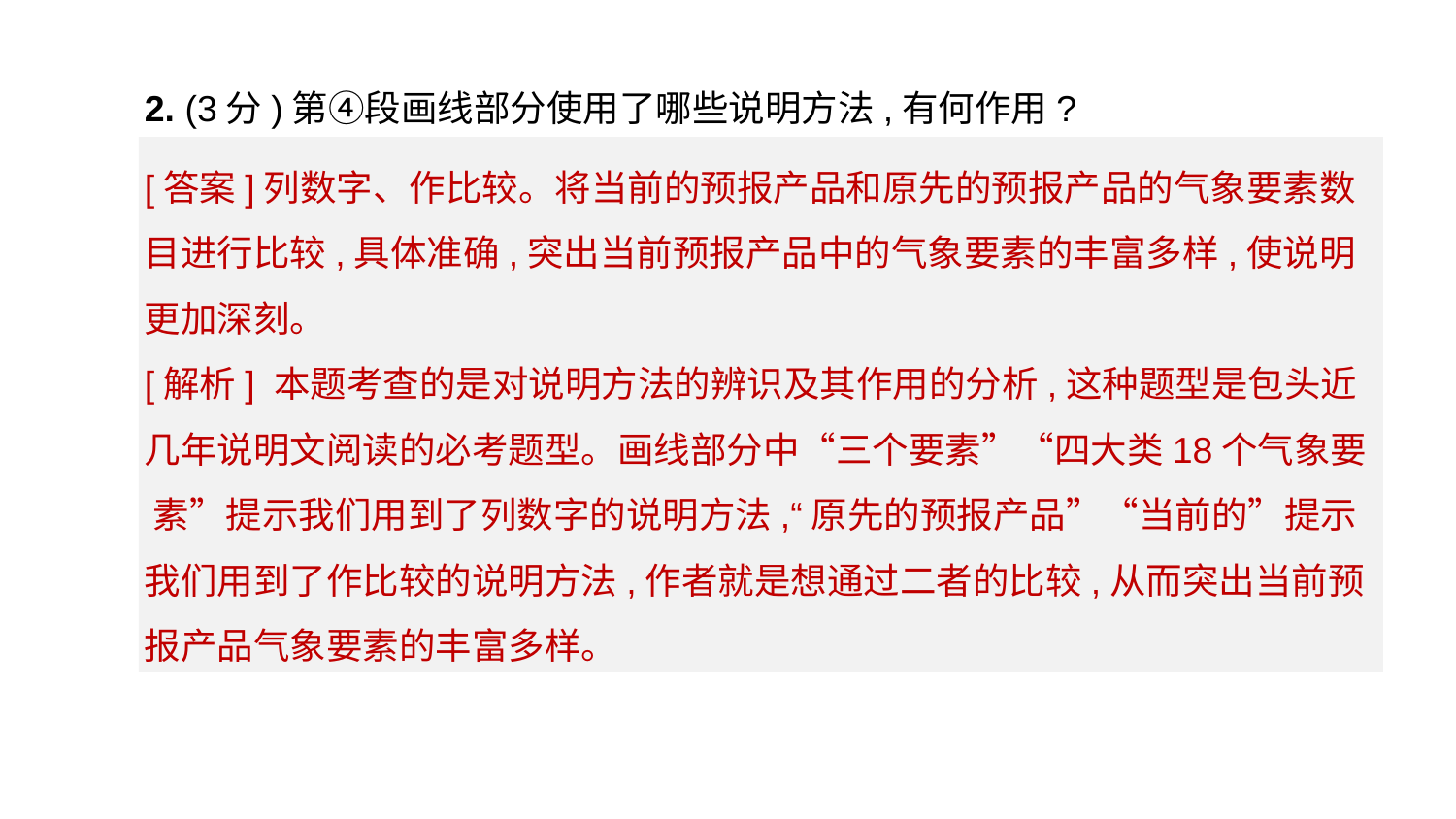

2. (3分)第④段画线部分使用了哪些说明方法,有何作用?
[答案]列数字、作比较。将当前的预报产品和原先的预报产品的气象要素数目进行比较,具体准确,突出当前预报产品中的气象要素的丰富多样,使说明更加深刻。
[解析] 本题考查的是对说明方法的辨识及其作用的分析,这种题型是包头近几年说明文阅读的必考题型。画线部分中“三个要素”“四大类18个气象要   素”提示我们用到了列数字的说明方法,“原先的预报产品”“当前的”提示我们用到了作比较的说明方法,作者就是想通过二者的比较,从而突出当前预报产品气象要素的丰富多样。